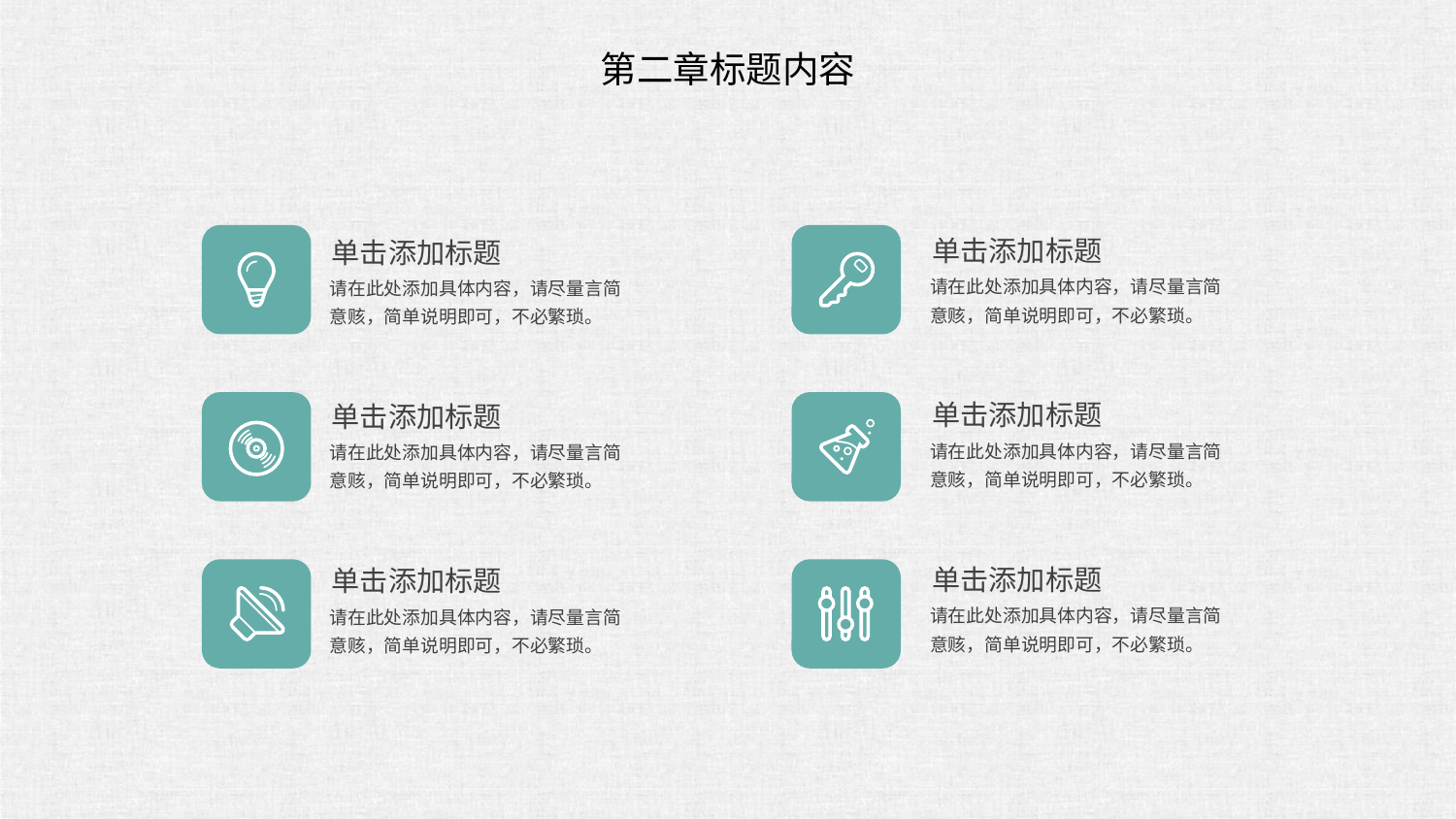

第二章标题内容

单击添加标题
单击添加标题
请在此处添加具体内容，请尽量言简意赅，简单说明即可，不必繁琐。
请在此处添加具体内容，请尽量言简意赅，简单说明即可，不必繁琐。
单击添加标题
单击添加标题

请在此处添加具体内容，请尽量言简意赅，简单说明即可，不必繁琐。
请在此处添加具体内容，请尽量言简意赅，简单说明即可，不必繁琐。
单击添加标题
单击添加标题

请在此处添加具体内容，请尽量言简意赅，简单说明即可，不必繁琐。
请在此处添加具体内容，请尽量言简意赅，简单说明即可，不必繁琐。